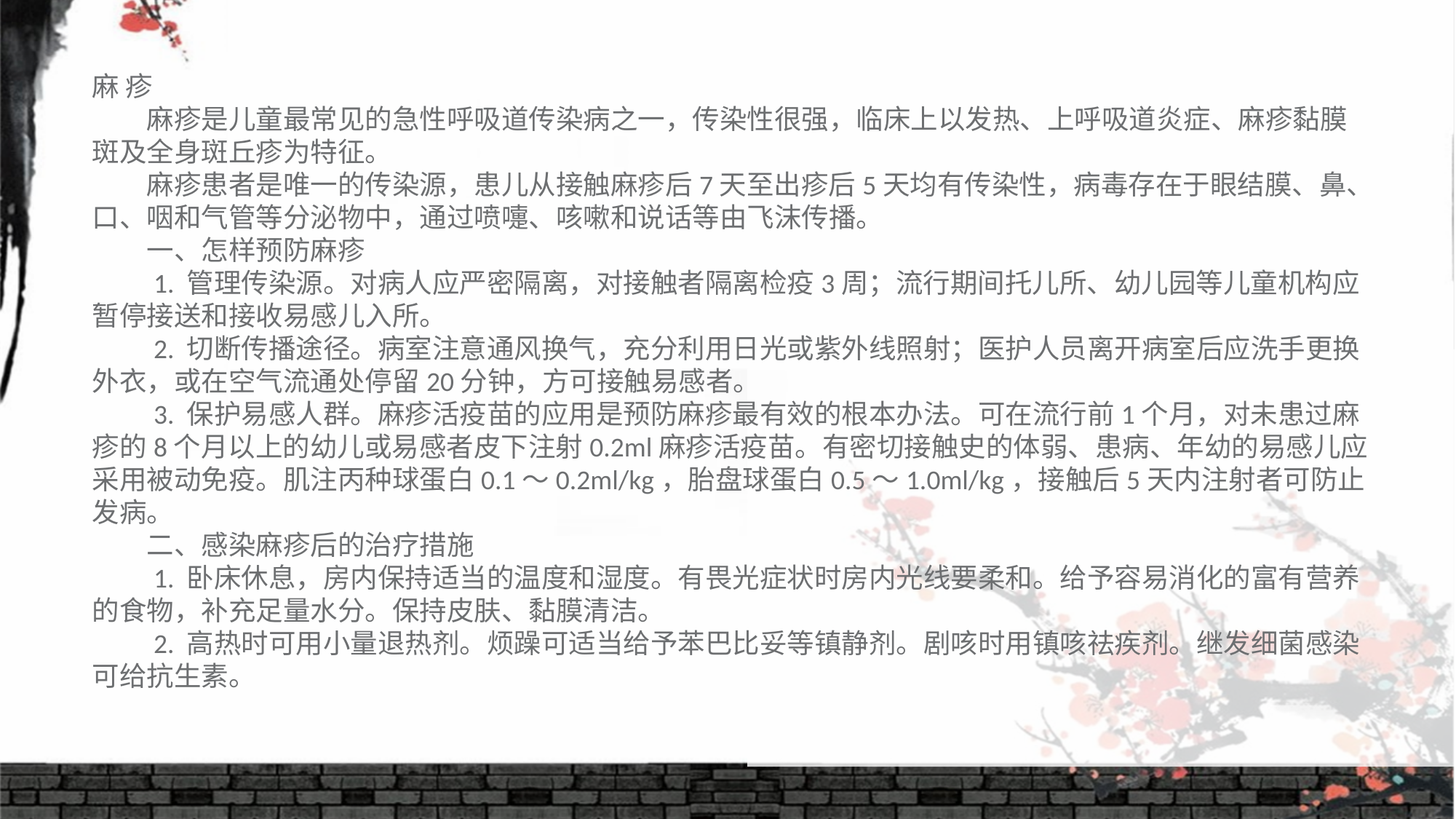

麻 疹
　　麻疹是儿童最常见的急性呼吸道传染病之一，传染性很强，临床上以发热、上呼吸道炎症、麻疹黏膜斑及全身斑丘疹为特征。
　　麻疹患者是唯一的传染源，患儿从接触麻疹后7天至出疹后5天均有传染性，病毒存在于眼结膜、鼻、口、咽和气管等分泌物中，通过喷嚏、咳嗽和说话等由飞沫传播。
　　一、怎样预防麻疹
　　1. 管理传染源。对病人应严密隔离，对接触者隔离检疫3周；流行期间托儿所、幼儿园等儿童机构应暂停接送和接收易感儿入所。
　　2. 切断传播途径。病室注意通风换气，充分利用日光或紫外线照射；医护人员离开病室后应洗手更换外衣，或在空气流通处停留20分钟，方可接触易感者。
　　3. 保护易感人群。麻疹活疫苗的应用是预防麻疹最有效的根本办法。可在流行前1个月，对未患过麻疹的8个月以上的幼儿或易感者皮下注射0.2ml麻疹活疫苗。有密切接触史的体弱、患病、年幼的易感儿应采用被动免疫。肌注丙种球蛋白0.1～0.2ml/kg，胎盘球蛋白0.5～1.0ml/kg，接触后5天内注射者可防止发病。
　　二、感染麻疹后的治疗措施
　　1. 卧床休息，房内保持适当的温度和湿度。有畏光症状时房内光线要柔和。给予容易消化的富有营养的食物，补充足量水分。保持皮肤、黏膜清洁。
　　2. 高热时可用小量退热剂。烦躁可适当给予苯巴比妥等镇静剂。剧咳时用镇咳祛疾剂。继发细菌感染可给抗生素。